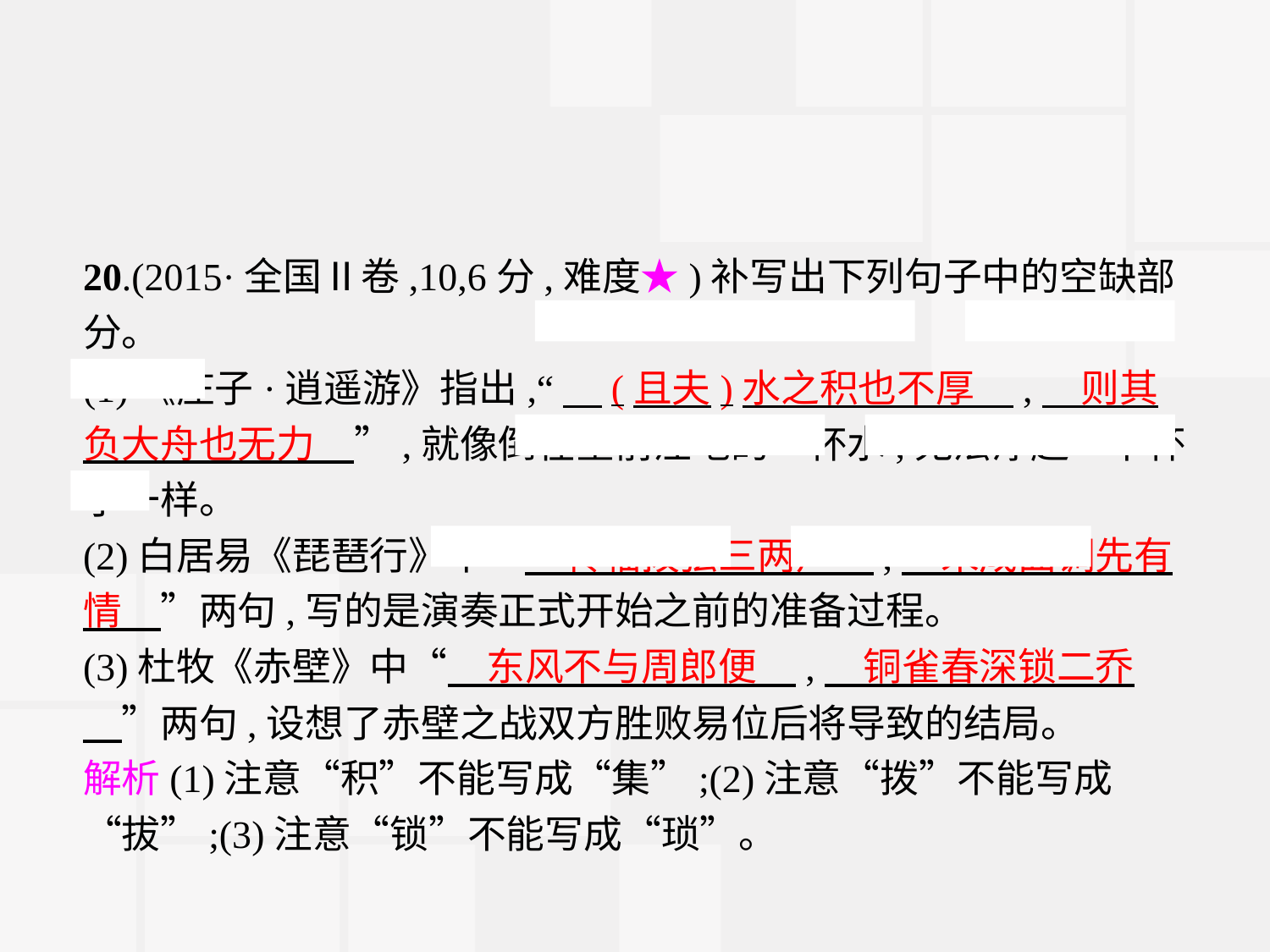

20.(2015·全国Ⅱ卷,10,6分,难度★)补写出下列句子中的空缺部分。
(1)《庄子·逍遥游》指出,“　(且夫)水之积也不厚　,　则其负大舟也无力　”,就像倒在堂前洼地的一杯水,无法浮起一个杯子一样。
(2)白居易《琵琶行》中“　转轴拨弦三两声　,　未成曲调先有情　”两句,写的是演奏正式开始之前的准备过程。
(3)杜牧《赤壁》中“　东风不与周郎便　,　铜雀春深锁二乔　”两句,设想了赤壁之战双方胜败易位后将导致的结局。
解析(1)注意“积”不能写成“集”;(2)注意“拨”不能写成“拔”;(3)注意“锁”不能写成“琐”。